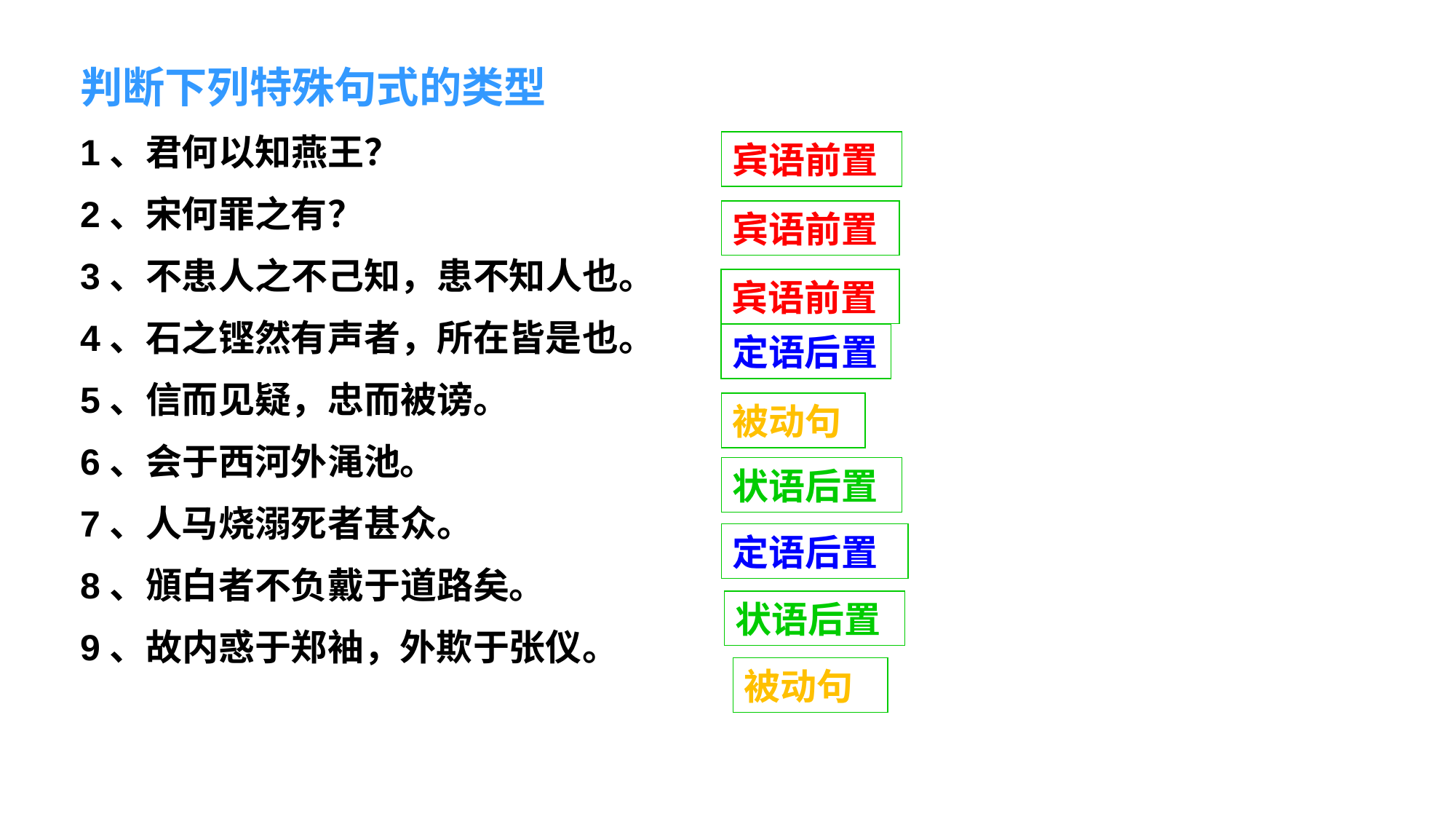

判断下列特殊句式的类型
1、君何以知燕王？
2、宋何罪之有？
3、不患人之不己知，患不知人也。
4、石之铿然有声者，所在皆是也。
5、信而见疑，忠而被谤。
6、会于西河外渑池。
7、人马烧溺死者甚众。
8、頒白者不负戴于道路矣。
9、故内惑于郑袖，外欺于张仪。
宾语前置
宾语前置
宾语前置
定语后置
被动句
状语后置
定语后置
状语后置
被动句